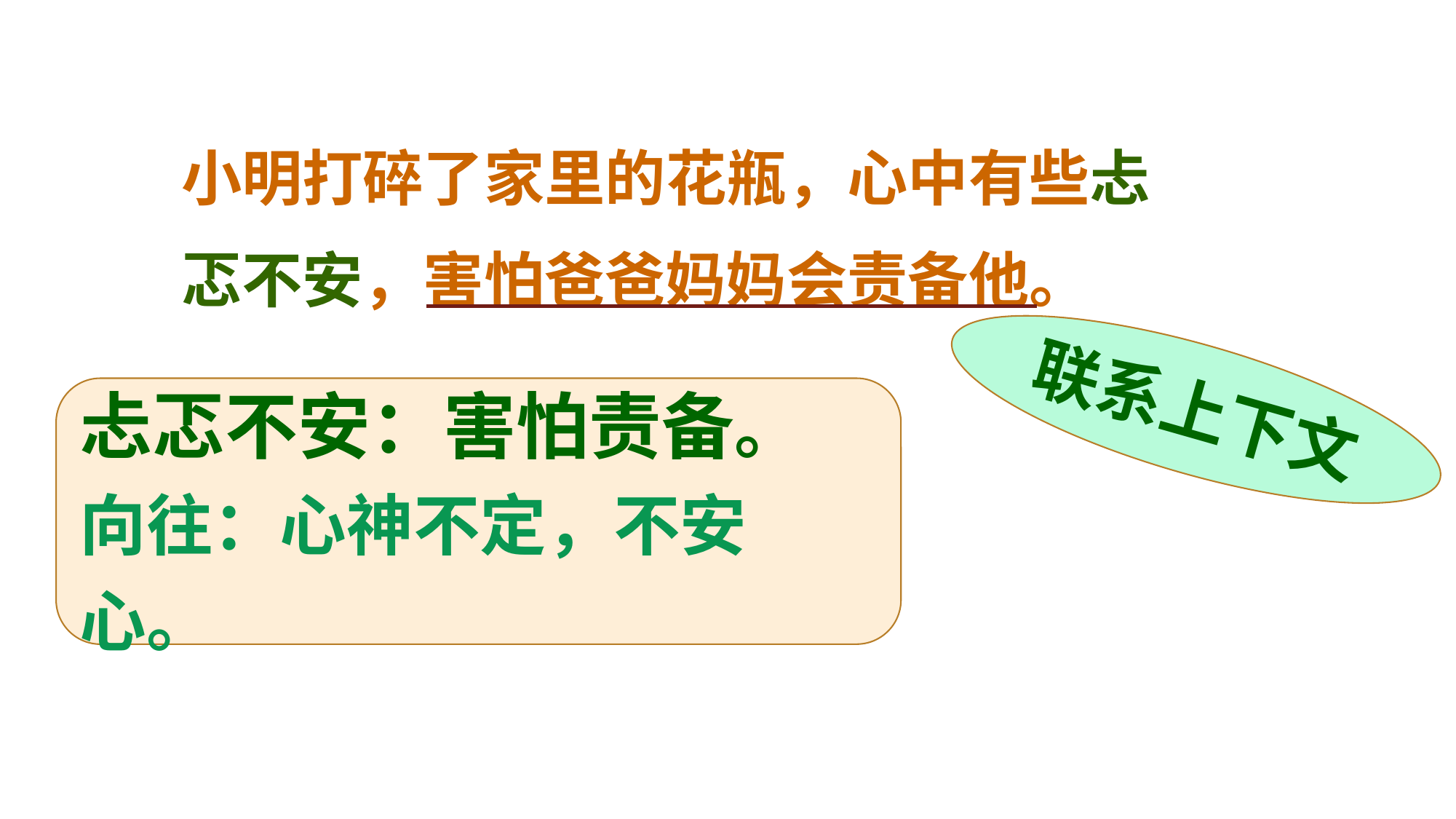

小明打碎了家里的花瓶，心中有些忐忑不安，害怕爸爸妈妈会责备他。
联系上下文
忐忑不安：害怕责备。
向往：心神不定，不安心。